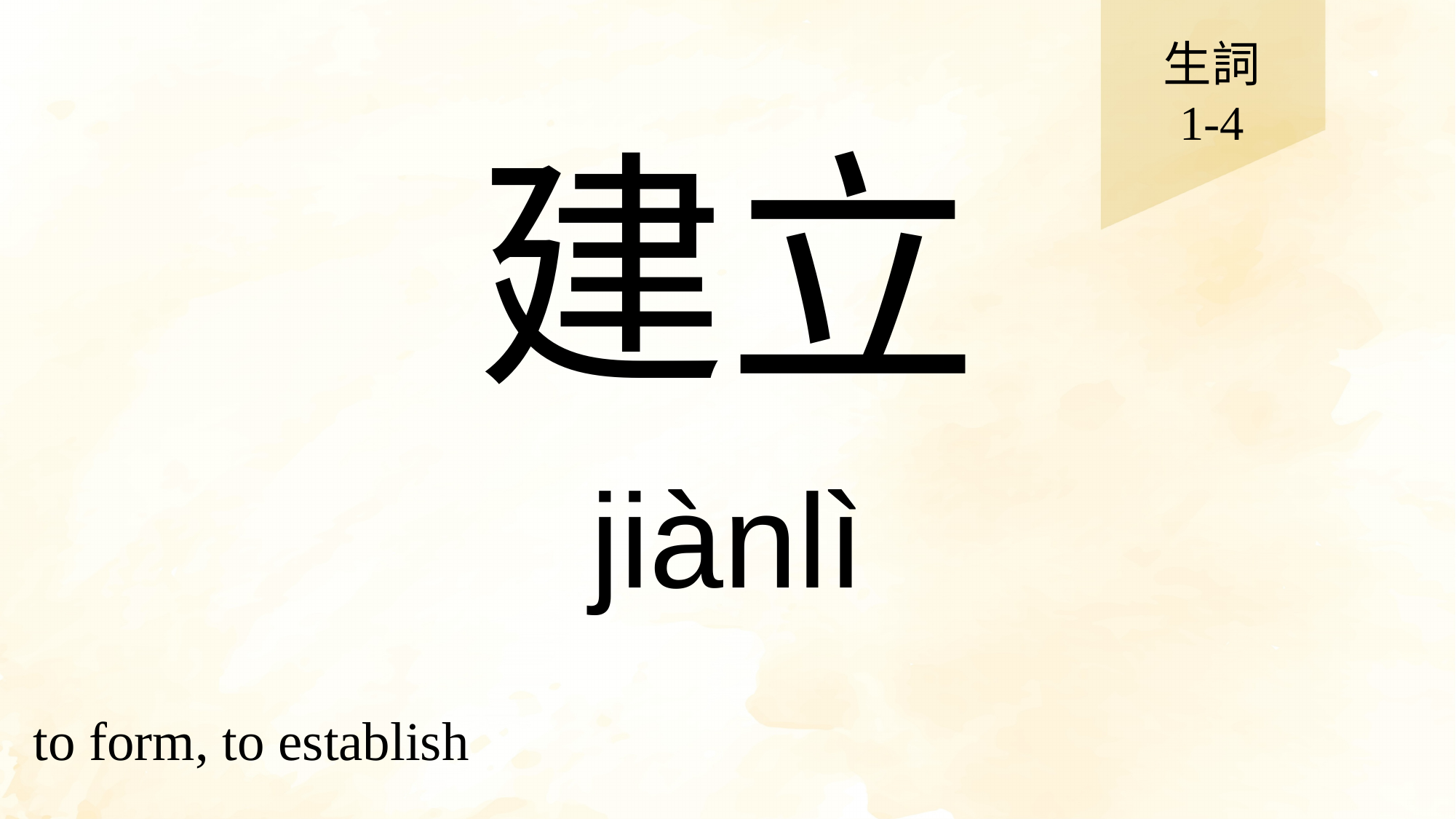

生詞
1-4
# 建立
jiànlì
to form, to establish